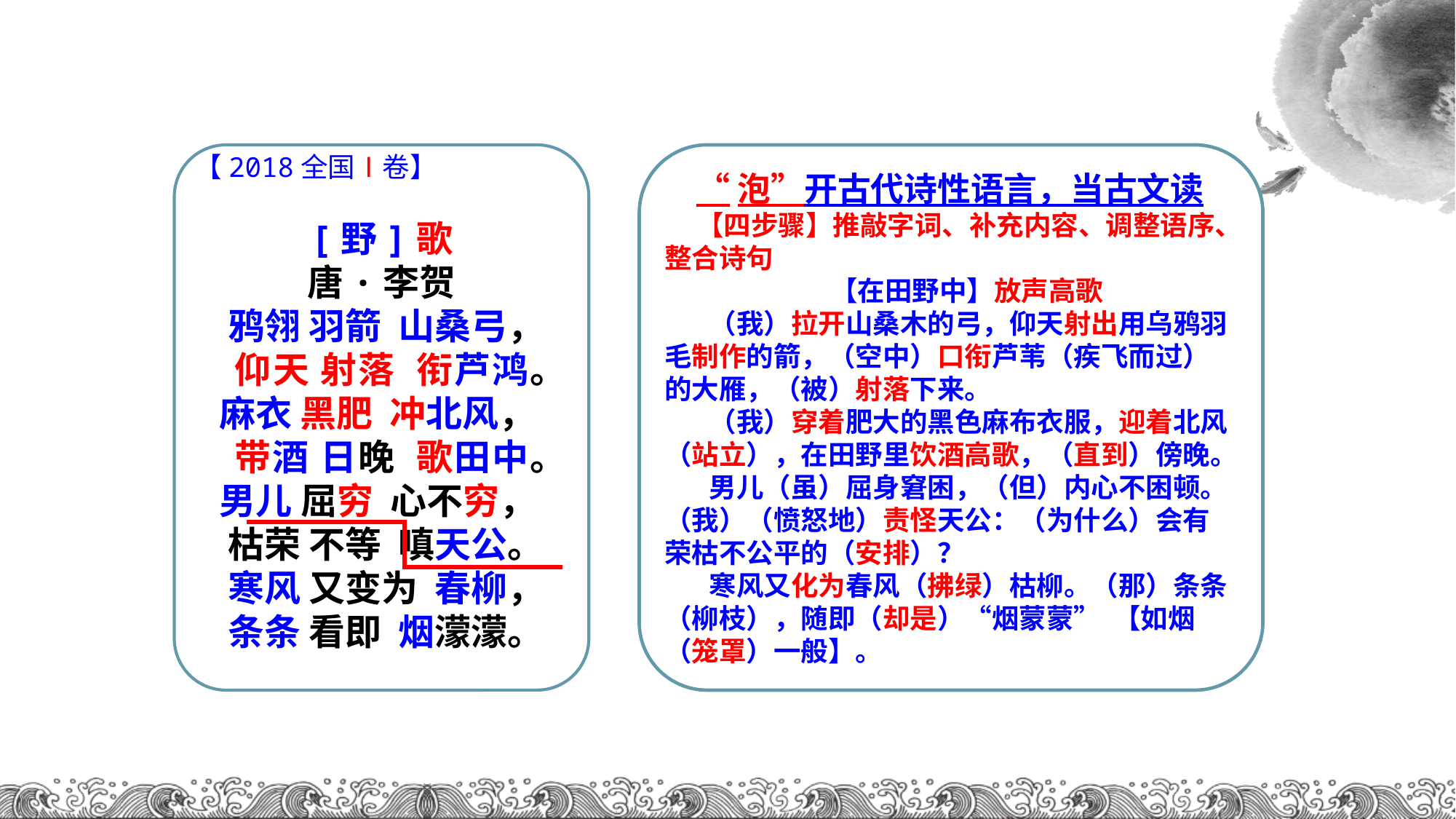

【2018全国Ⅰ卷】

[野]歌
唐·李贺
   鸦翎 羽箭  山桑弓，
   仰天 射落  衔芦鸿。
   麻衣 黑肥  冲北风，
   带酒 日晚  歌田中。
   男儿 屈穷  心不穷，
   枯荣 不等  嗔天公。
   寒风 又变为  春柳，
   条条 看即  烟濛濛。

“泡”开古代诗性语言，当古文读
【四步骤】推敲字词、补充内容、调整语序、整合诗句
【在田野中】放声高歌
 （我）拉开山桑木的弓，仰天射出用乌鸦羽毛制作的箭，（空中）口衔芦苇（疾飞而过）的大雁，（被）射落下来。
 （我）穿着肥大的黑色麻布衣服，迎着北风（站立），在田野里饮酒高歌，（直到）傍晚。
 男儿（虽）屈身窘困，（但）内心不困顿。（我）（愤怒地）责怪天公：（为什么）会有荣枯不公平的（安排）？
 寒风又化为春风（拂绿）枯柳。（那）条条（柳枝），随即（却是）“烟蒙蒙”  【如烟（笼罩）一般】。